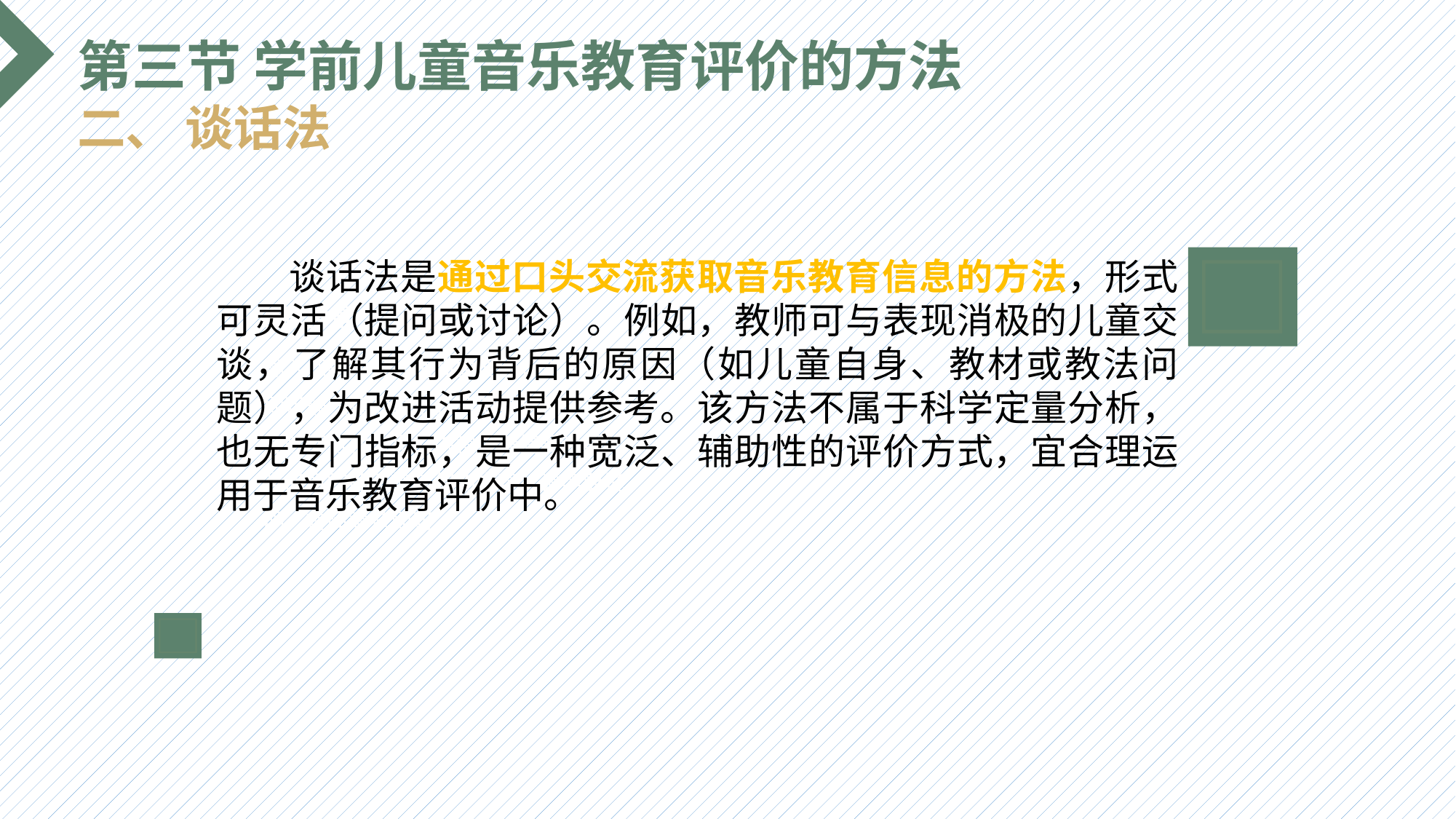

第三节 学前儿童音乐教育评价的方法
二、 谈话法

 谈话法是通过口头交流获取音乐教育信息的方法，形式可灵活（提问或讨论）。例如，教师可与表现消极的儿童交谈，了解其行为背后的原因（如儿童自身、教材或教法问题），为改进活动提供参考。该方法不属于科学定量分析，也无专门指标，是一种宽泛、辅助性的评价方式，宜合理运用于音乐教育评价中。

选题背景
输入您的内容，请简要说明，言简意赅即可输入您的内容，请简要说明，言简意赅即可输入您的内容，请简要说明，言简意赅即可输入您的内容，请简要说明，言简意赅即可